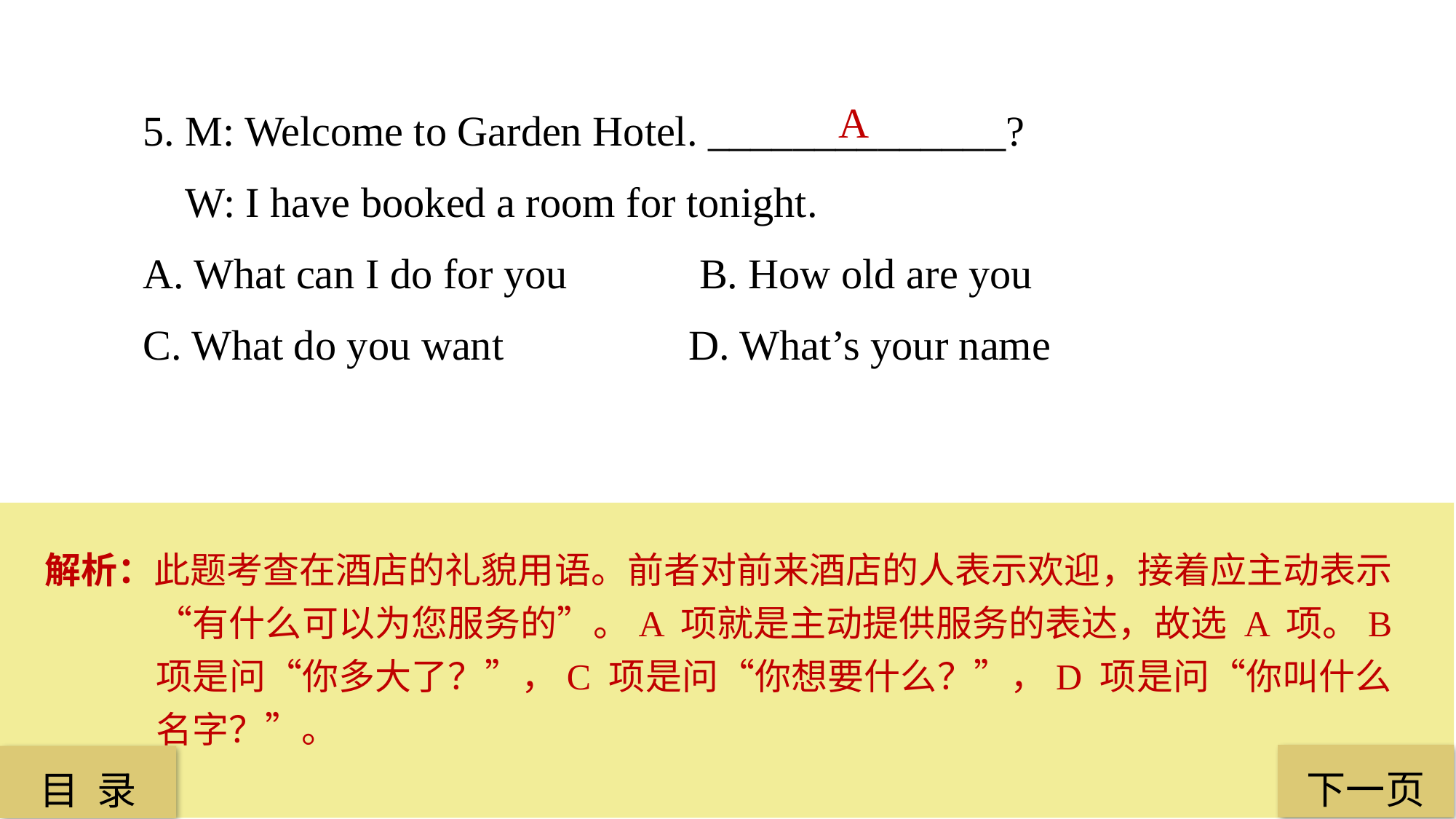

5. M: Welcome to Garden Hotel. ______________?
    W: I have booked a room for tonight.
A. What can I do for you		 B. How old are you
C. What do you want 		D. What’s your name
 A
解析：此题考查在酒店的礼貌用语。前者对前来酒店的人表示欢迎，接着应主动表示“有什么可以为您服务的”。A 项就是主动提供服务的表达，故选 A 项。B 项是问“你多大了？”，C 项是问“你想要什么？”，D 项是问“你叫什么名字？”。